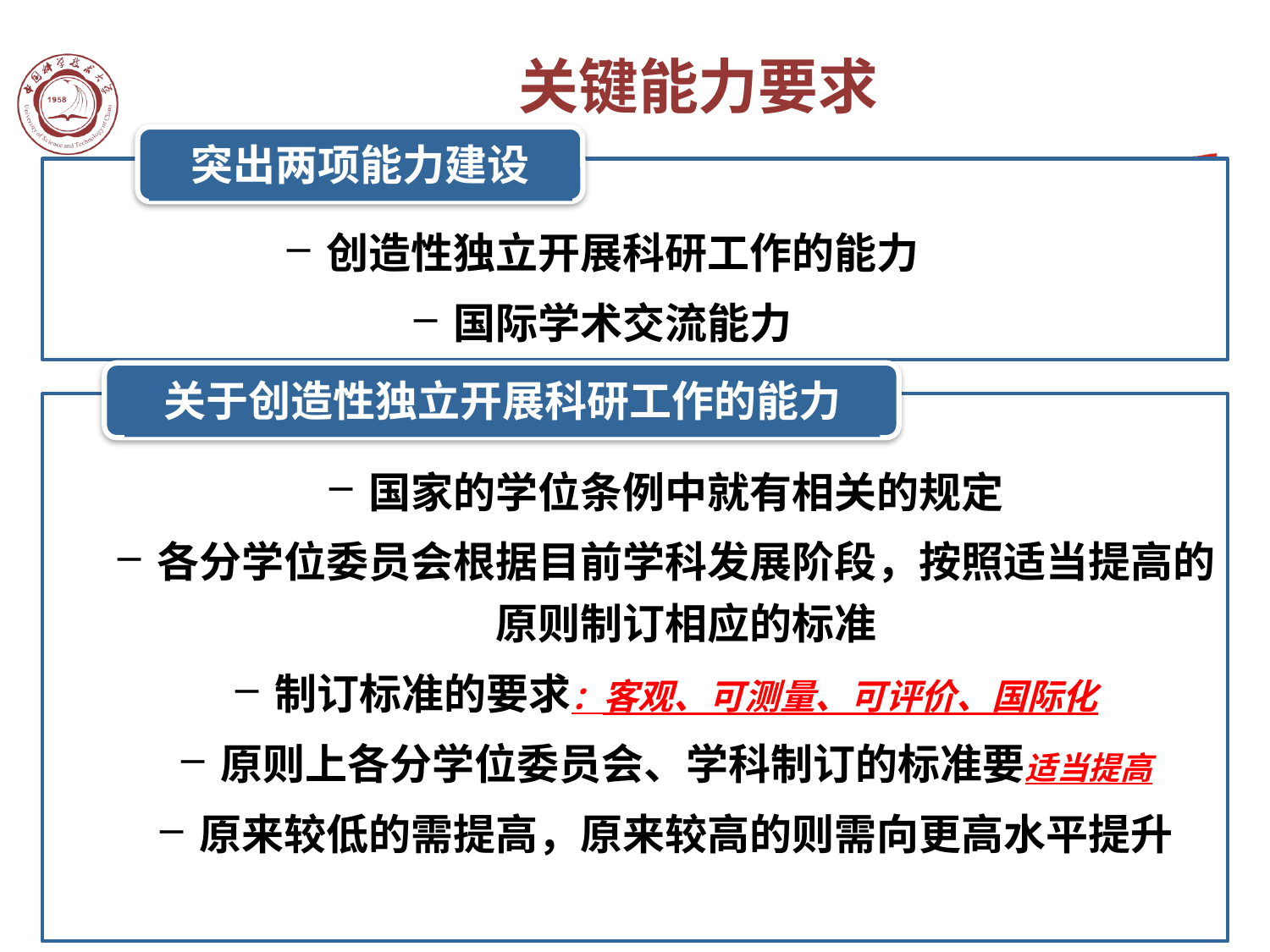

关键能力要求

突出两项能力建设

创造性独立开展科研工作的能力
国际学术交流能力

关于创造性独立开展科研工作的能力

国家的学位条例中就有相关的规定
各分学位委员会根据目前学科发展阶段，按照适当提高的原则制订相应的标准
制订标准的要求：客观、可测量、可评价、国际化
原则上各分学位委员会、学科制订的标准要适当提高
原来较低的需提高，原来较高的则需向更高水平提升